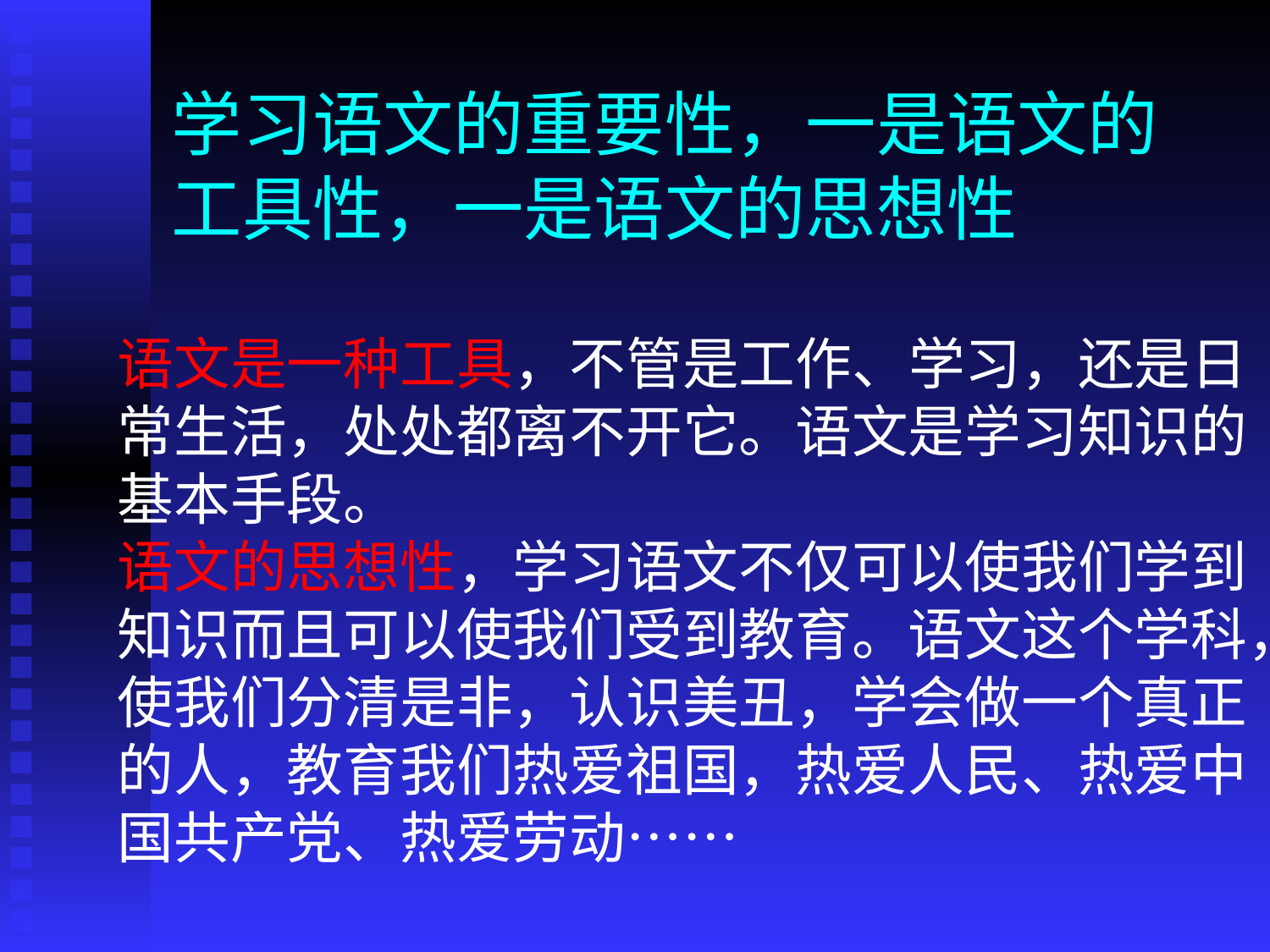

# 学习语文的重要性，一是语文的工具性，一是语文的思想性
语文是一种工具，不管是工作、学习，还是日常生活，处处都离不开它。语文是学习知识的基本手段。
语文的思想性，学习语文不仅可以使我们学到知识而且可以使我们受到教育。语文这个学科，使我们分清是非，认识美丑，学会做一个真正的人，教育我们热爱祖国，热爱人民、热爱中国共产党、热爱劳动……